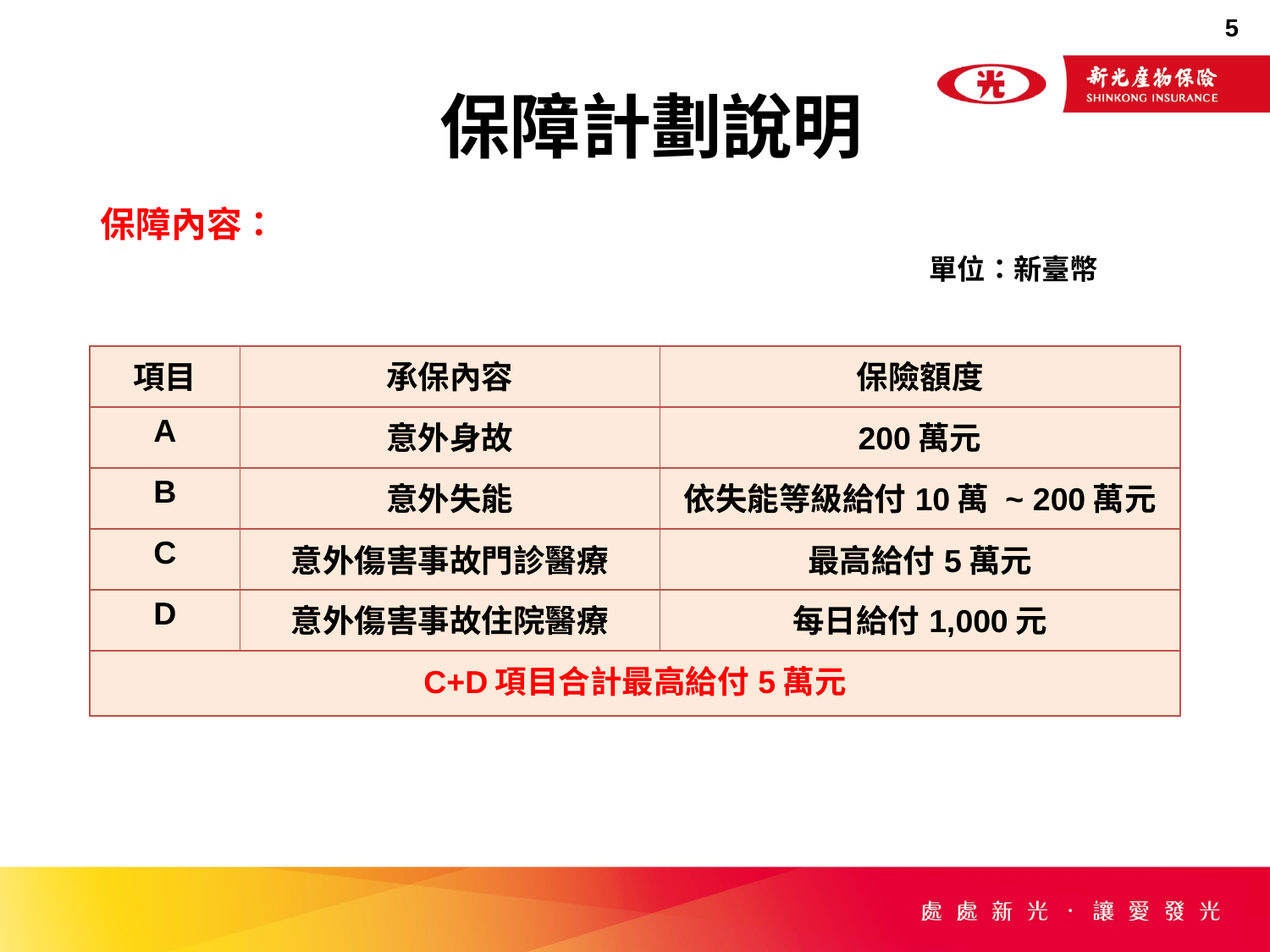

保障計劃說明
保障內容：
                                                                                                      單位：新臺幣

| 項目 | 承保內容 | 保險額度 |
| --- | --- | --- |
| A | 意外身故 | 200萬元 |
| B | 意外失能 | 依失能等級給付10萬 ~ 200萬元 |
| C | 意外傷害事故門診醫療 | 最高給付5萬元 |
| D | 意外傷害事故住院醫療 | 每日給付1,000元 |
| C+D項目合計最高給付5萬元 |  |  |